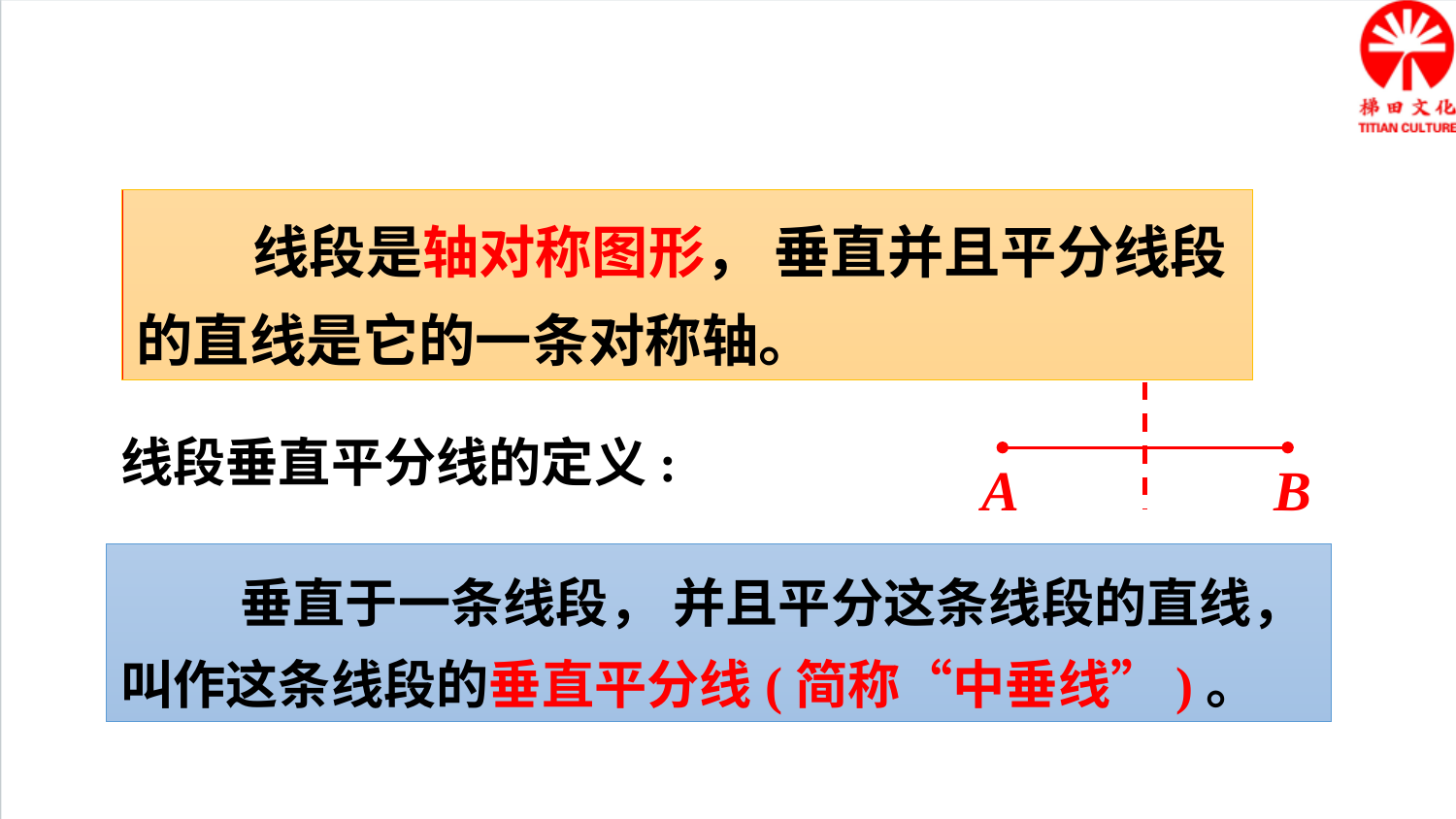

线段是轴对称图形， 垂直并且平分线段的直线是它的一条对称轴。
A
B
线段垂直平分线的定义:
         垂直于一条线段， 并且平分这条线段的直线， 叫作这条线段的垂直平分线(简称“中垂线”)。